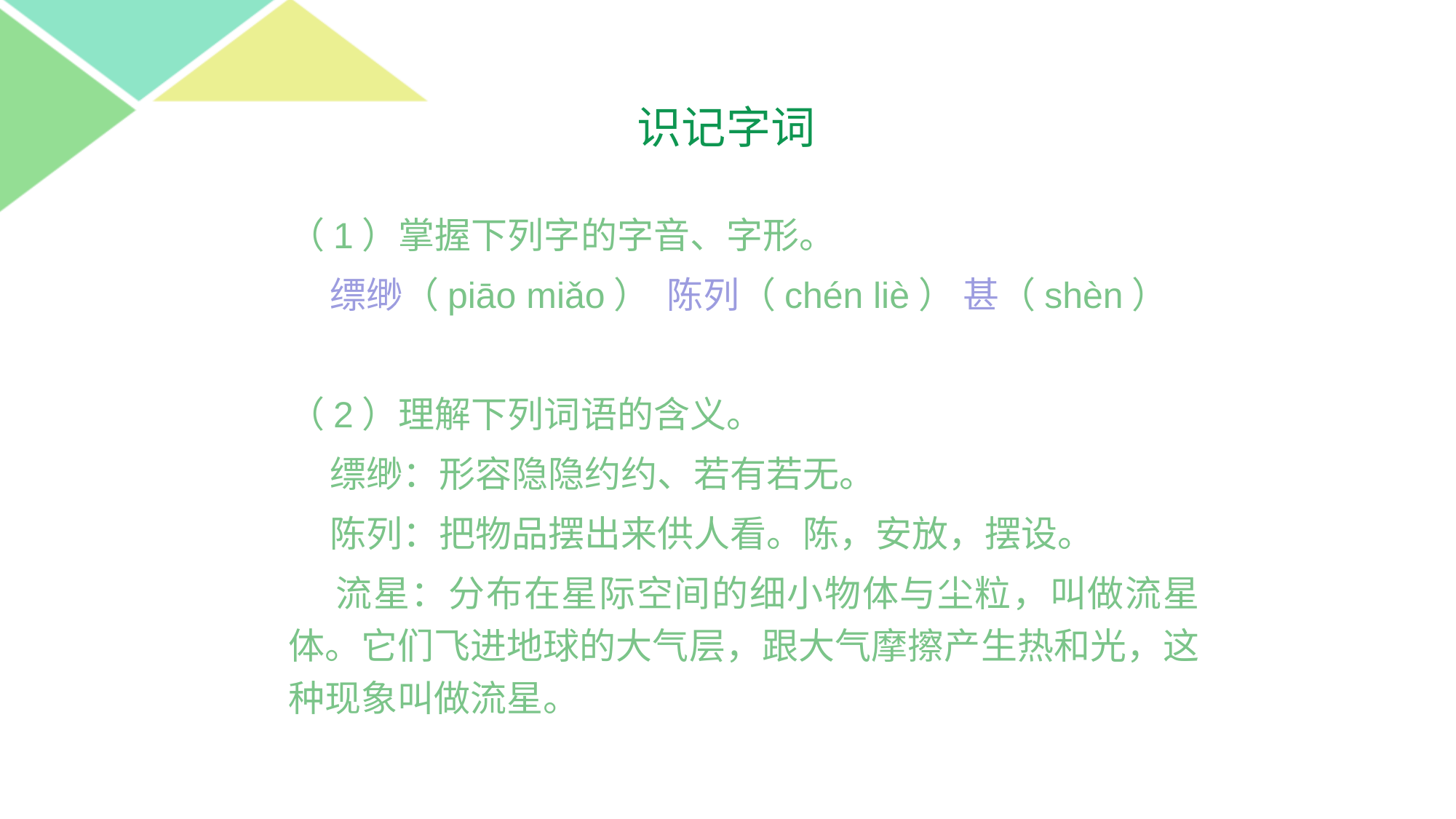

识记字词
（1）掌握下列字的字音、字形。
    缥缈（piāo miǎo）  陈列（chén liè） 甚（shèn）

（2）理解下列词语的含义。
    缥缈：形容隐隐约约、若有若无。
    陈列：把物品摆出来供人看。陈，安放，摆设。
    流星：分布在星际空间的细小物体与尘粒，叫做流星体。它们飞进地球的大气层，跟大气摩擦产生热和光，这种现象叫做流星。